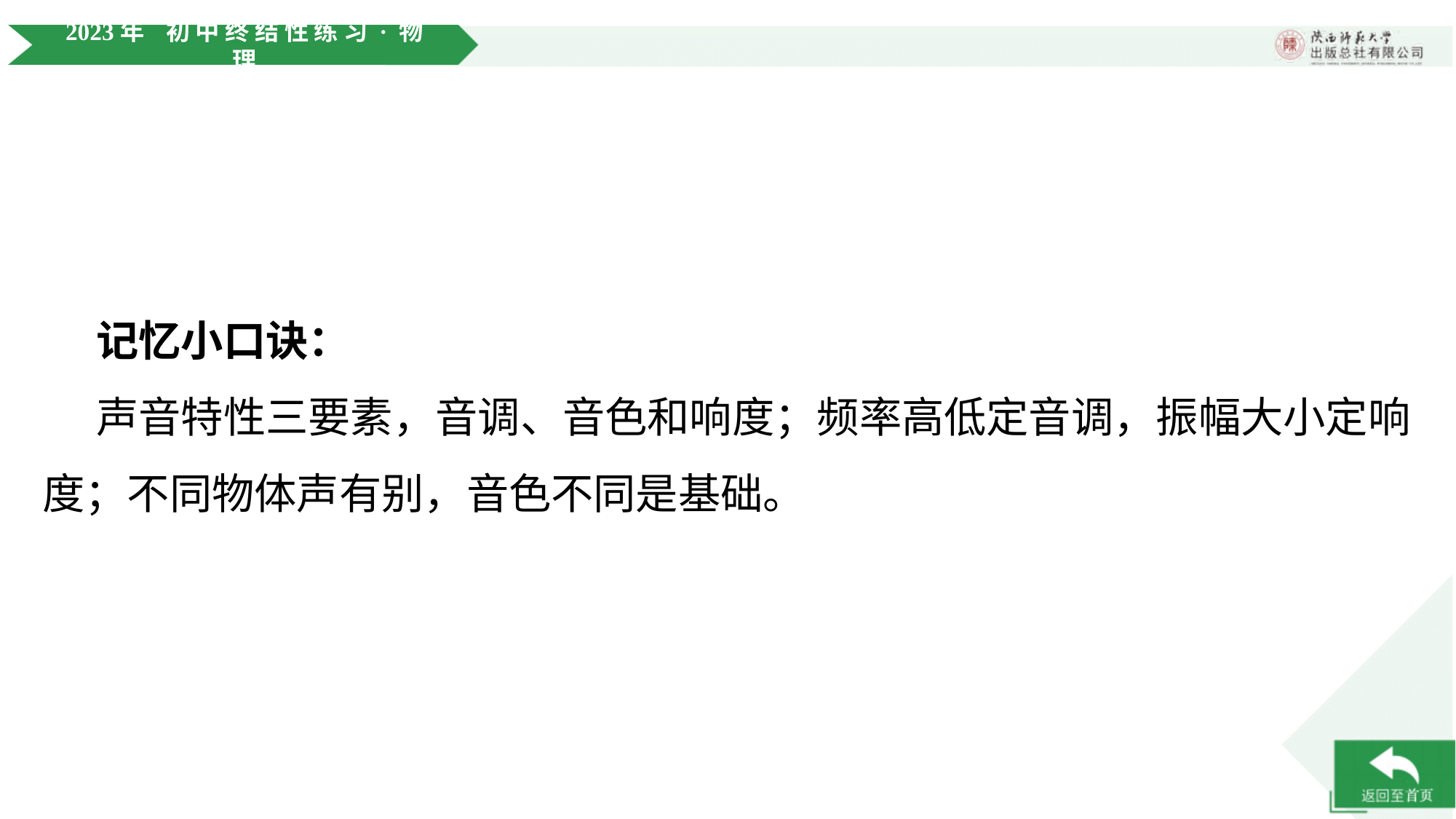

记忆小口诀：
    声音特性三要素，音调、音色和响度；频率高低定音调，振幅大小定响度；不同物体声有别，音色不同是基础。